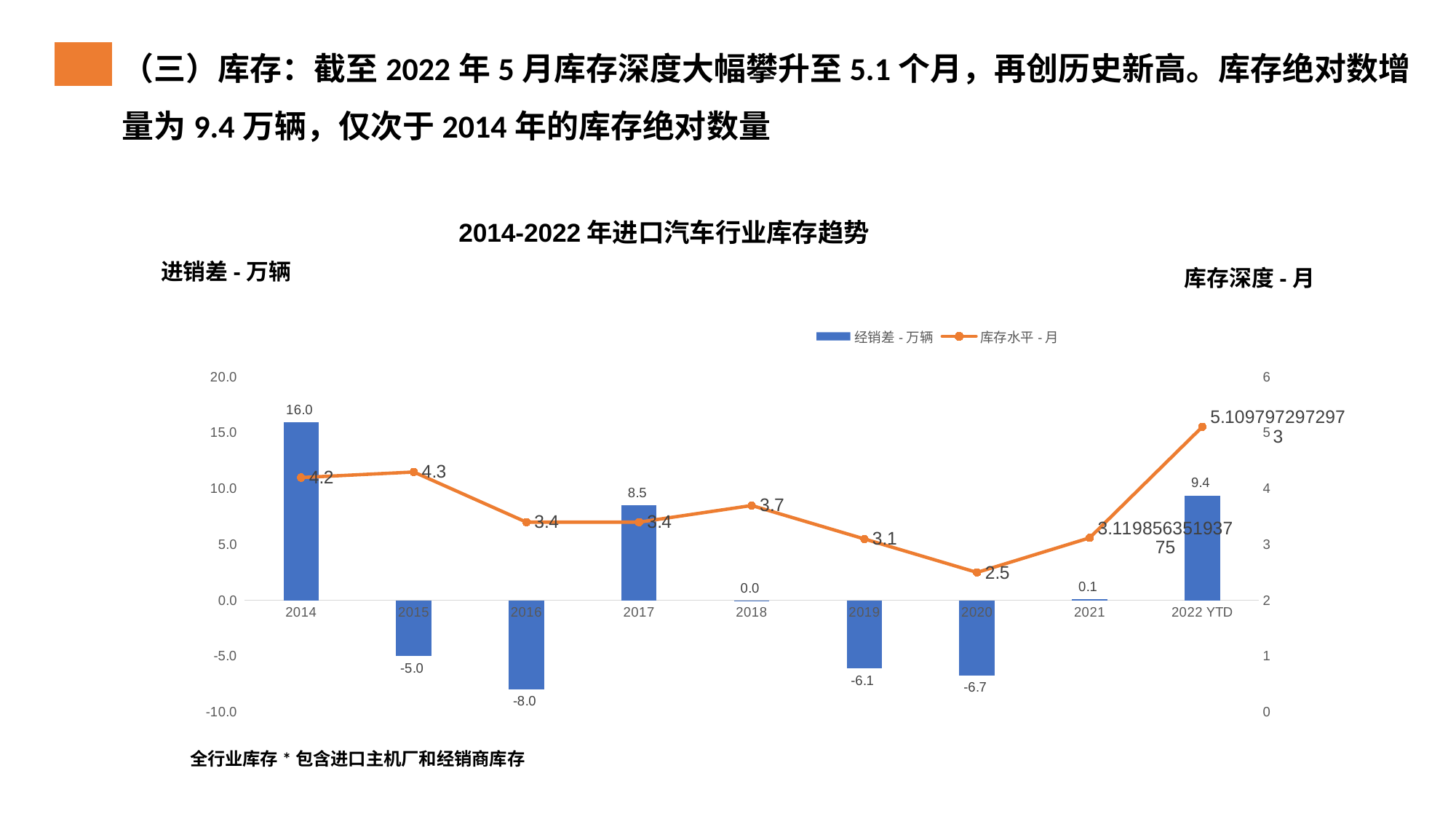

（三）库存：截至2022年5月库存深度大幅攀升至5.1个月，再创历史新高。库存绝对数增量为9.4万辆，仅次于2014年的库存绝对数量

2014-2022年进口汽车行业库存趋势
进销差-万辆
库存深度-月

### Chart

| Category | 经销差-万辆 | 库存水平-月 |
|---|---|---|
| 2014 | 15.9592 | 4.2 |
| 2015 | -4.99039999999999 | 4.3 |
| 2016 | -7.9725 | 3.4 |
| 2017 | 8.5185 | 3.4 |
| 2018 | 0.00430000000000064 | 3.7 |
| 2019 | -6.09 | 3.1 |
| 2020 | -6.72 | 2.5 |
| 2021 | 0.0999999999999943 | 3.11985635193775 |
| 2022 YTD | 9.4 | 5.1097972972973 |
全行业库存*包含进口主机厂和经销商库存